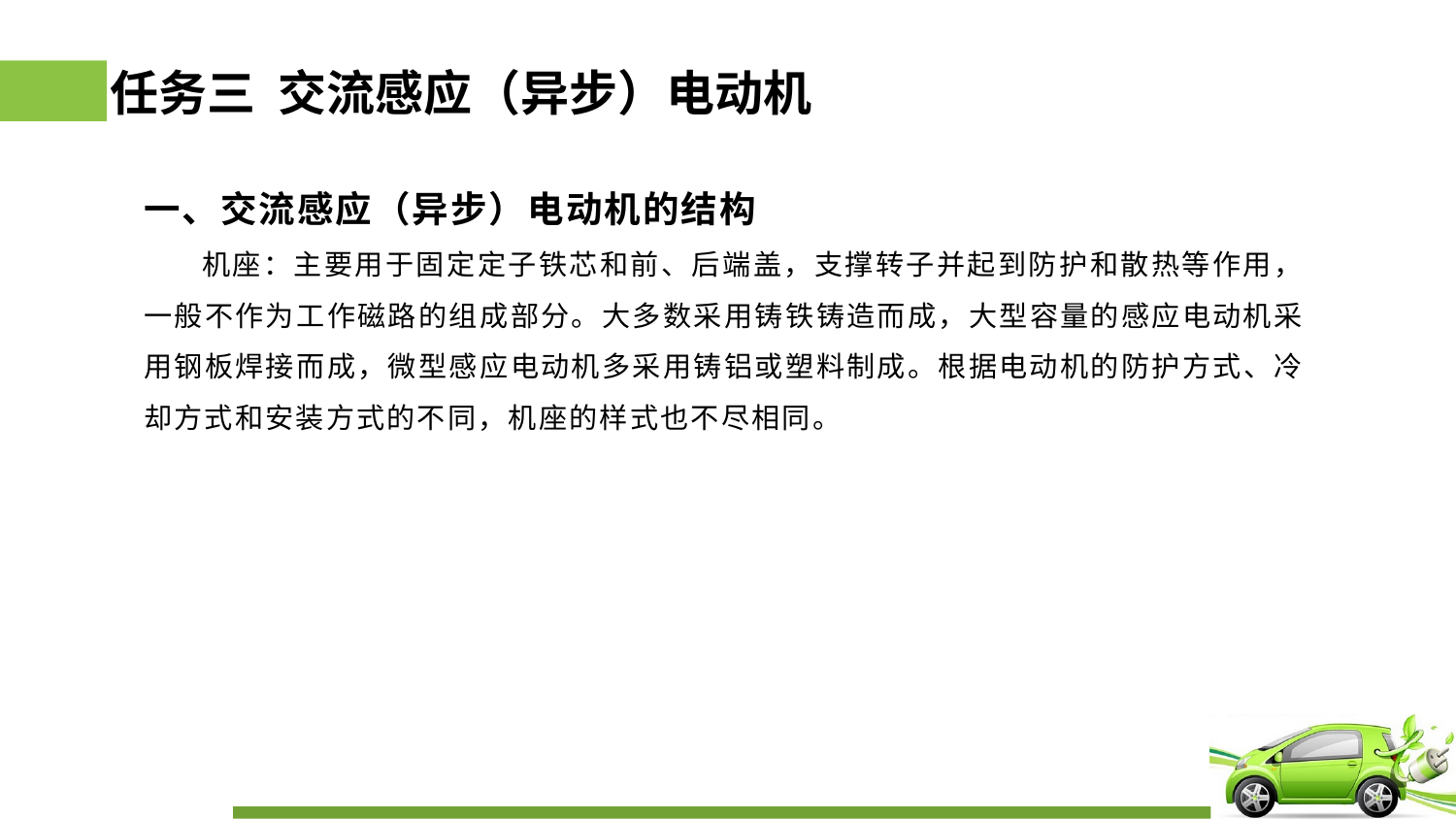

# 任务三  交流感应（异步）电动机
一、交流感应（异步）电动机的结构
      机座：主要用于固定定子铁芯和前、后端盖，支撑转子并起到防护和散热等作用，一般不作为工作磁路的组成部分。大多数采用铸铁铸造而成，大型容量的感应电动机采用钢板焊接而成，微型感应电动机多采用铸铝或塑料制成。根据电动机的防护方式、冷却方式和安装方式的不同，机座的样式也不尽相同。